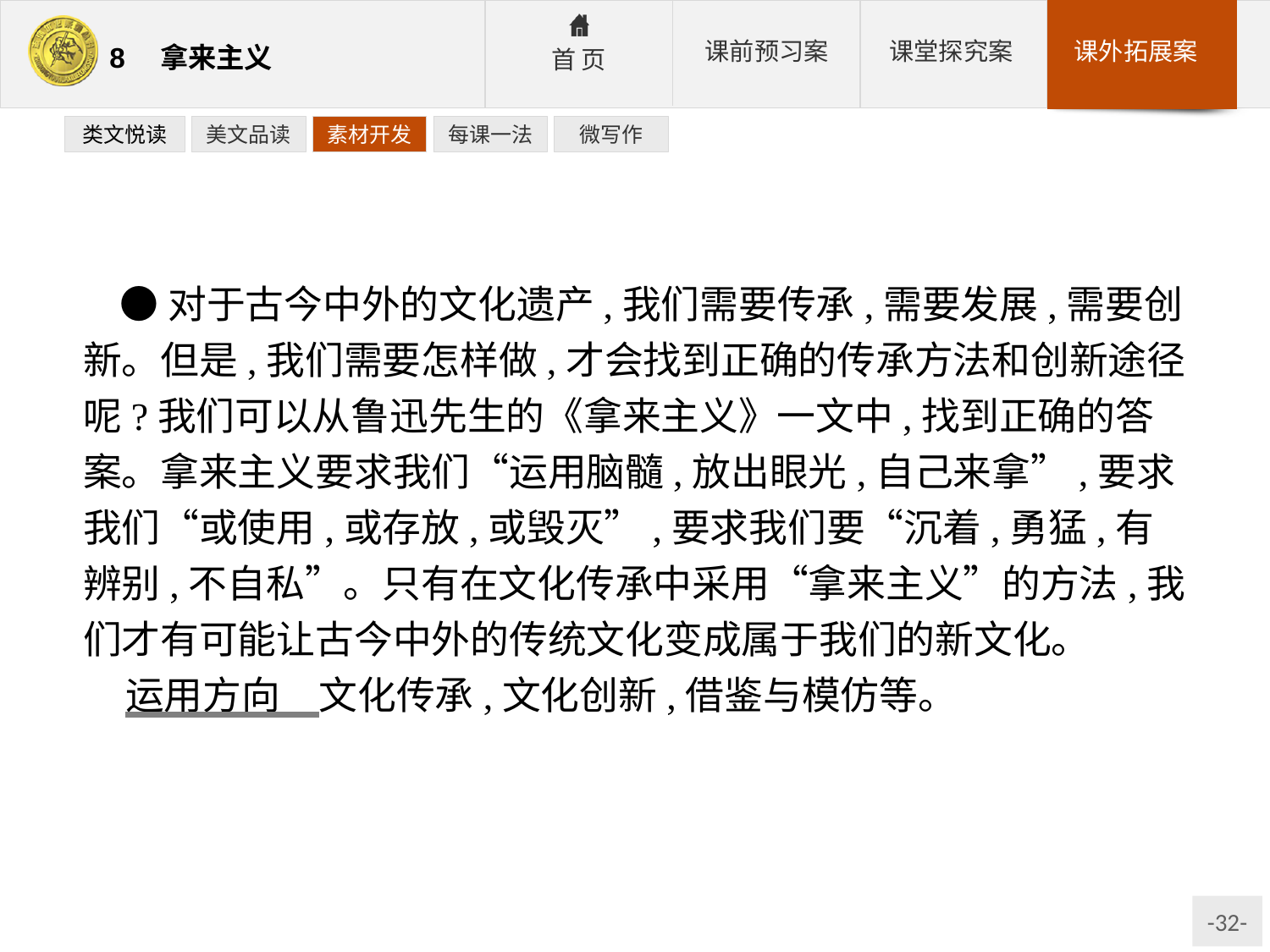

类文悦读
美文品读
素材开发
每课一法
微写作
●对于古今中外的文化遗产,我们需要传承,需要发展,需要创新。但是,我们需要怎样做,才会找到正确的传承方法和创新途径呢?我们可以从鲁迅先生的《拿来主义》一文中,找到正确的答案。拿来主义要求我们“运用脑髓,放出眼光,自己来拿”,要求我们“或使用,或存放,或毁灭”,要求我们要“沉着,勇猛,有辨别,不自私”。只有在文化传承中采用“拿来主义”的方法,我们才有可能让古今中外的传统文化变成属于我们的新文化。
运用方向　文化传承,文化创新,借鉴与模仿等。